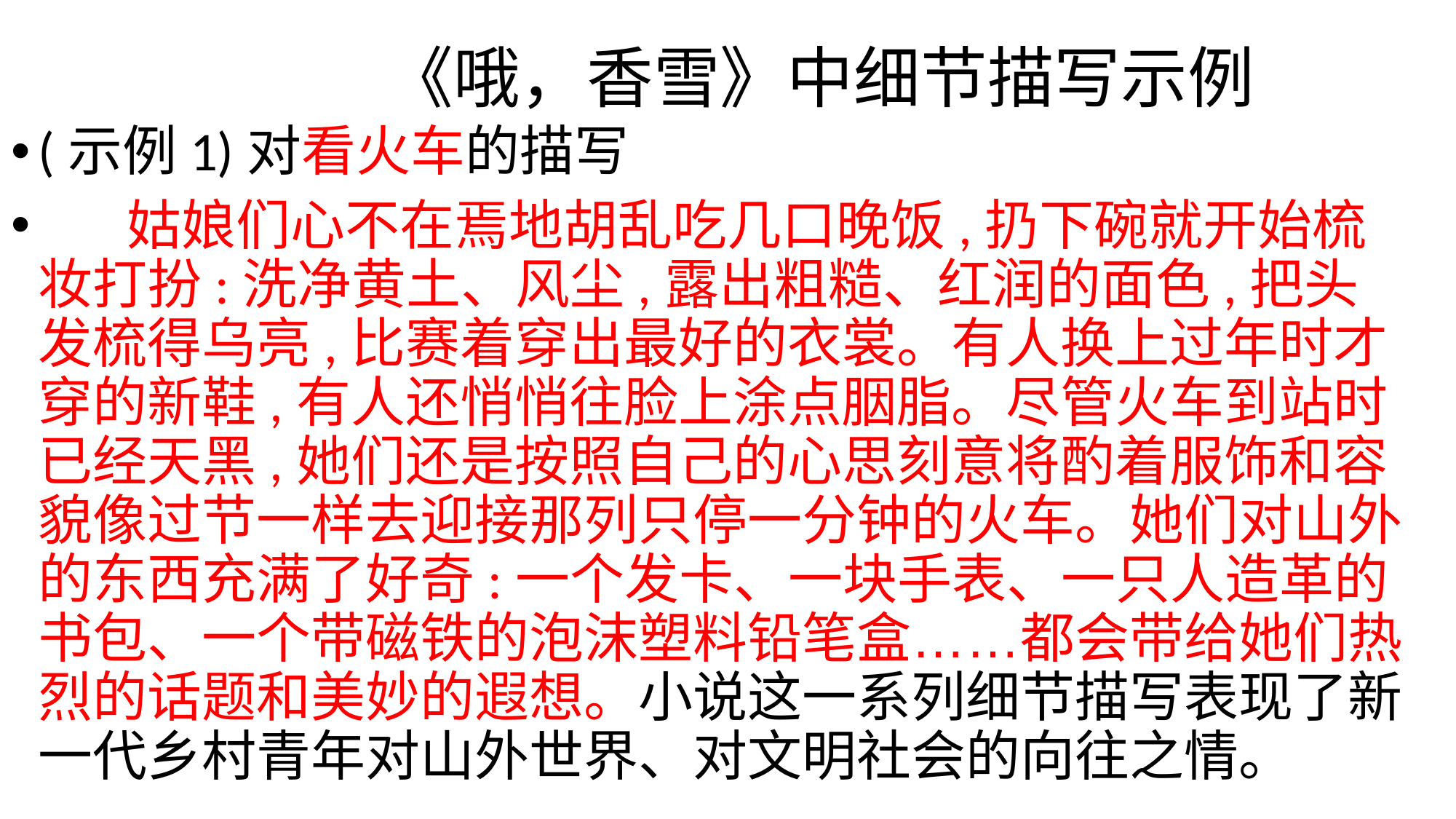

# 《哦，香雪》中细节描写示例
(示例1)对看火车的描写
     姑娘们心不在焉地胡乱吃几口晚饭,扔下碗就开始梳妆打扮:洗净黄土、风尘,露出粗糙、红润的面色,把头发梳得乌亮,比赛着穿出最好的衣裳。有人换上过年时才穿的新鞋,有人还悄悄往脸上涂点胭脂。尽管火车到站时已经天黑,她们还是按照自己的心思刻意将酌着服饰和容貌像过节一样去迎接那列只停一分钟的火车。她们对山外的东西充满了好奇:一个发卡、一块手表、一只人造革的书包、一个带磁铁的泡沫塑料铅笔盒……都会带给她们热烈的话题和美妙的遐想。小说这一系列细节描写表现了新一代乡村青年对山外世界、对文明社会的向往之情。